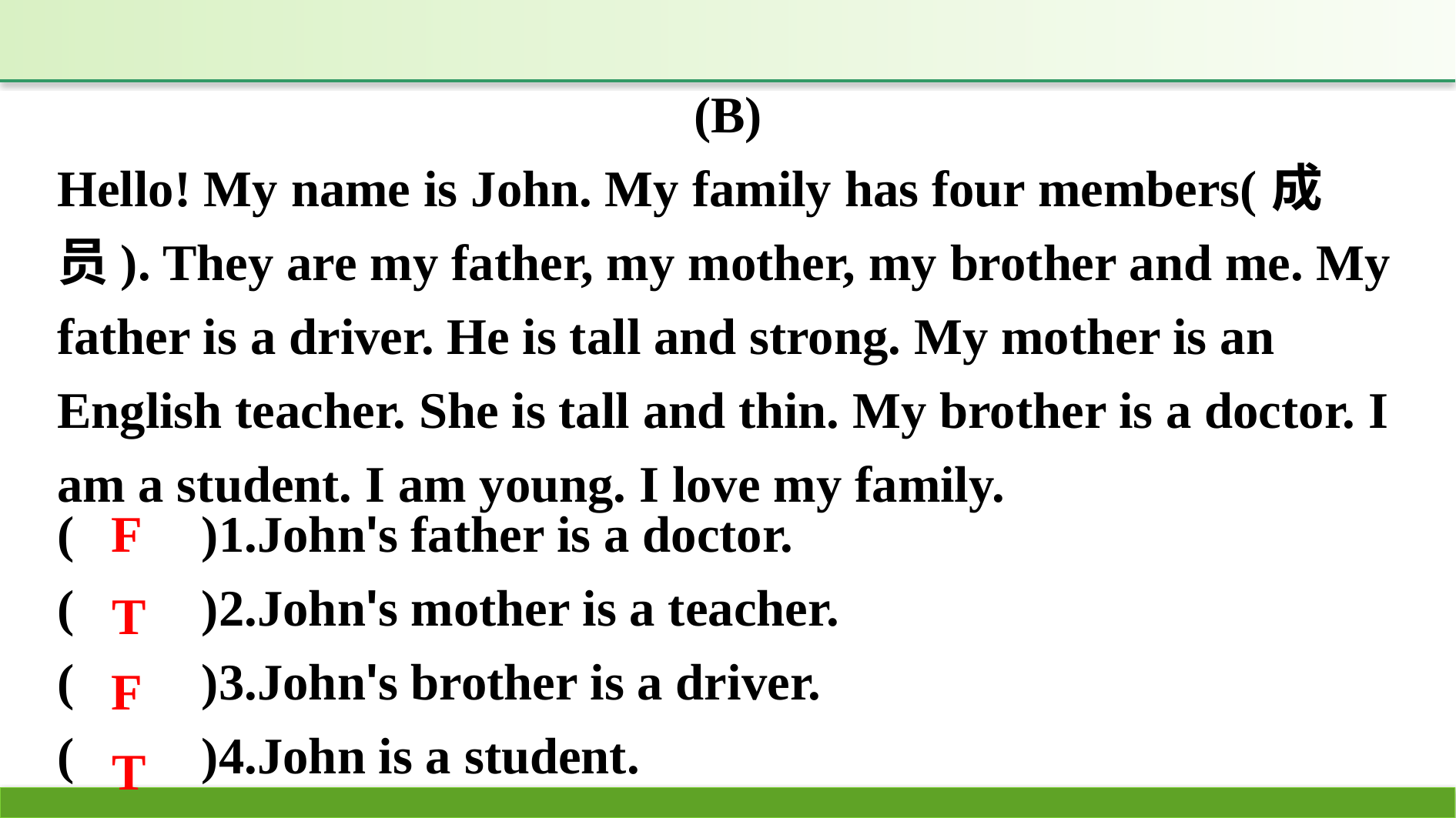

(B)
Hello! My name is John. My family has four members(成员). They are my father, my mother, my brother and me. My father is a driver. He is tall and strong. My mother is an English teacher. She is tall and thin. My brother is a doctor. I am a student. I am young. I love my family.
(　　)1.John's father is a doctor.
(　　)2.John's mother is a teacher.
(　　)3.John's brother is a driver.
(　　)4.John is a student.
F
T
F
T